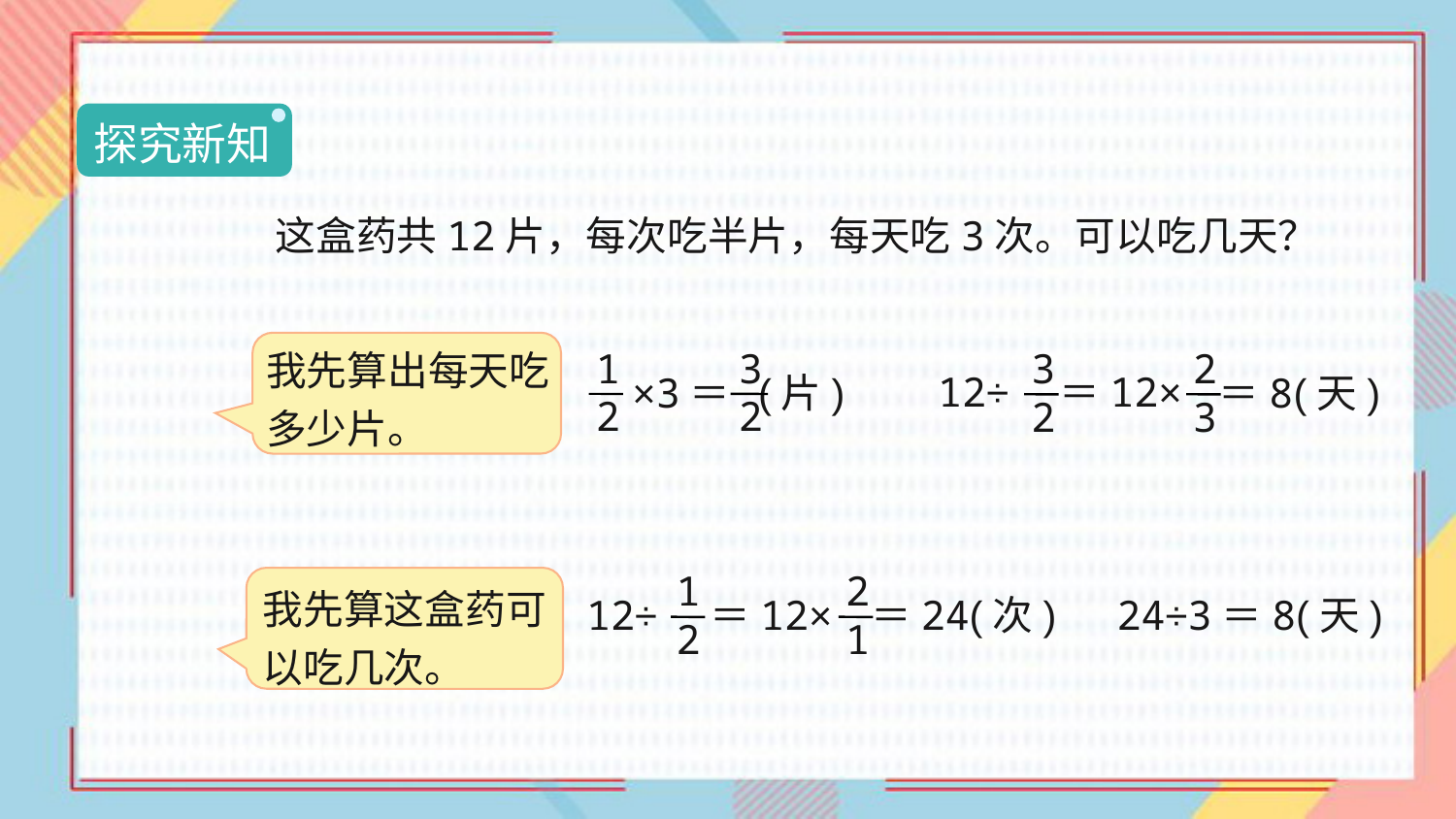

探究新知
这盒药共12片，每次吃半片，每天吃3次。可以吃几天？
我先算出每天吃多少片。

1
2
3
2

×3＝  (片)
3
2

12÷
2
3

＝12×
＝8(天)
1
2

12÷
2
1

＝12×
我先算这盒药可以吃几次。

＝24(次)
24÷3＝8(天)